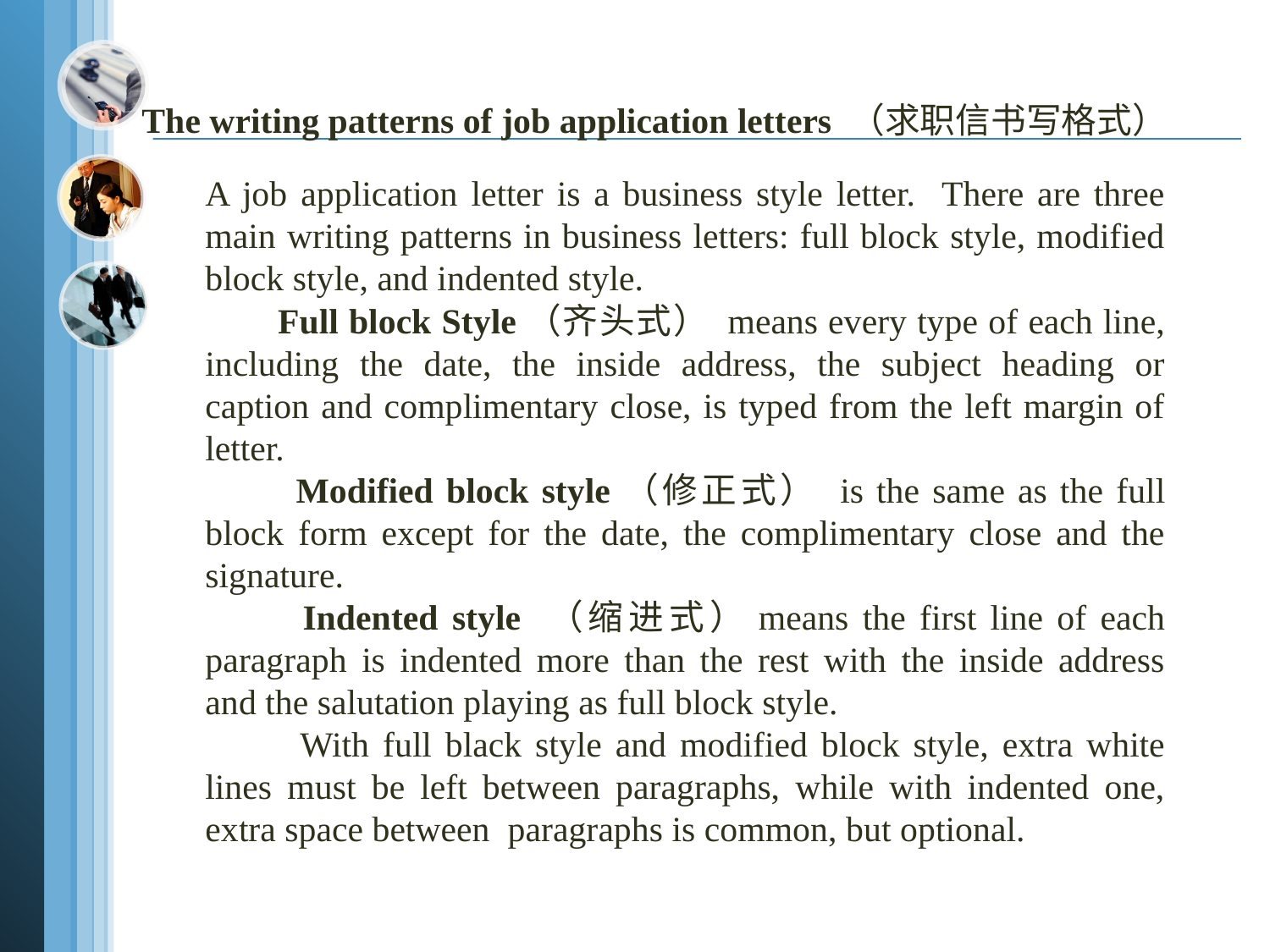

The writing patterns of job application letters （求职信书写格式）

A job application letter is a business style letter.  There are three main writing patterns in business letters: full block style, modified block style, and indented style.
       Full block Style（齐头式） means every type of each line, including the date, the inside address, the subject heading or caption and complimentary close, is typed from the left margin of letter.
       Modified block style（修正式） is the same as the full block form except for the date, the complimentary close and the signature.
       Indented style （缩进式）means the first line of each paragraph is indented more than the rest with the inside address and the salutation playing as full block style.
       With full black style and modified block style, extra white lines must be left between paragraphs, while with indented one, extra space between  paragraphs is common, but optional.